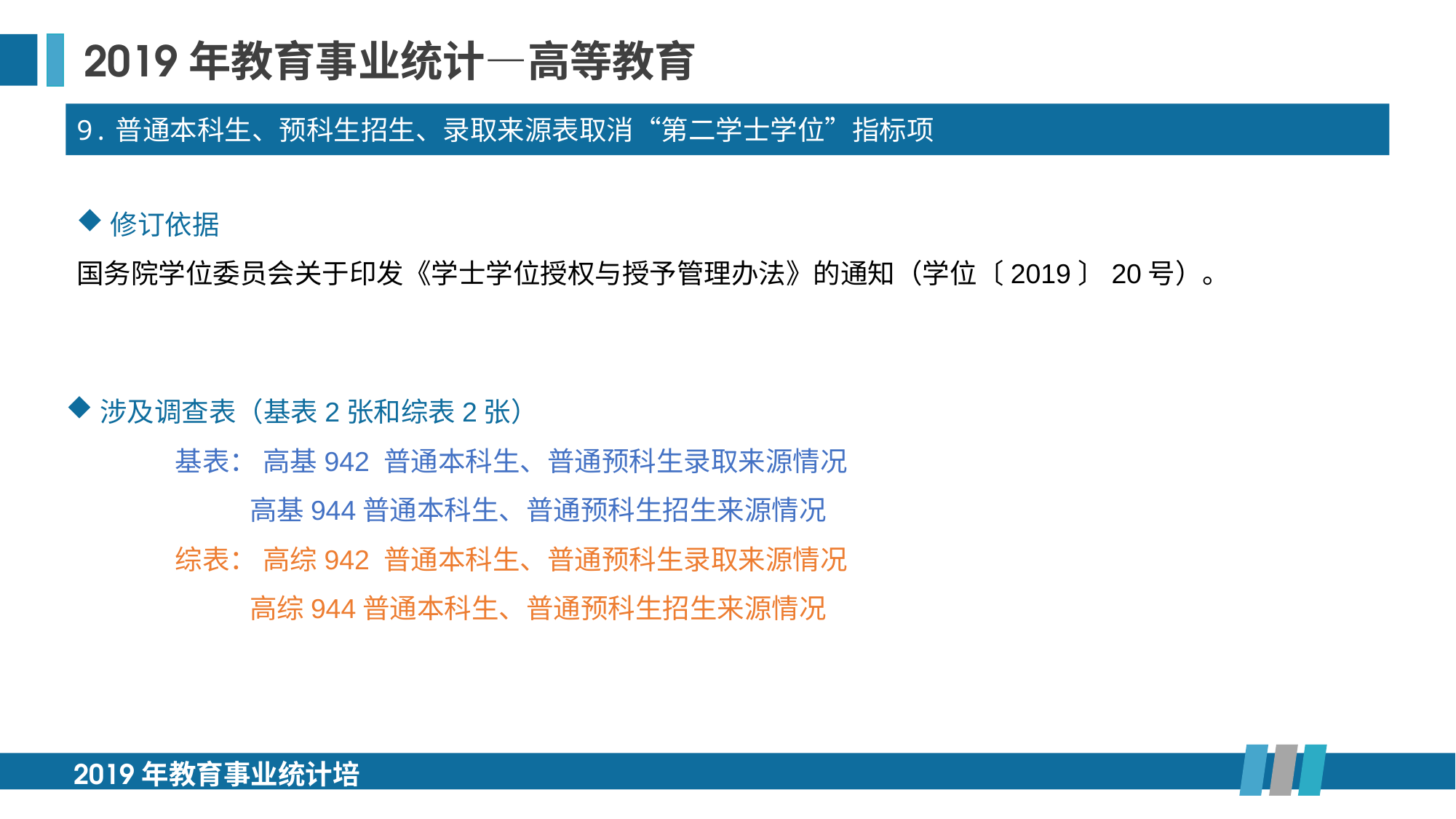

2019年教育事业统计—高等教育

9.普通本科生、预科生招生、录取来源表取消“第二学士学位”指标项
修订依据
国务院学位委员会关于印发《学士学位授权与授予管理办法》的通知（学位〔2019〕20号）。
涉及调查表（基表2张和综表2张）
基表： 高基942 普通本科生、普通预科生录取来源情况
           高基944普通本科生、普通预科生招生来源情况
综表： 高综942 普通本科生、普通预科生录取来源情况
           高综944普通本科生、普通预科生招生来源情况

2019年教育事业统计培训